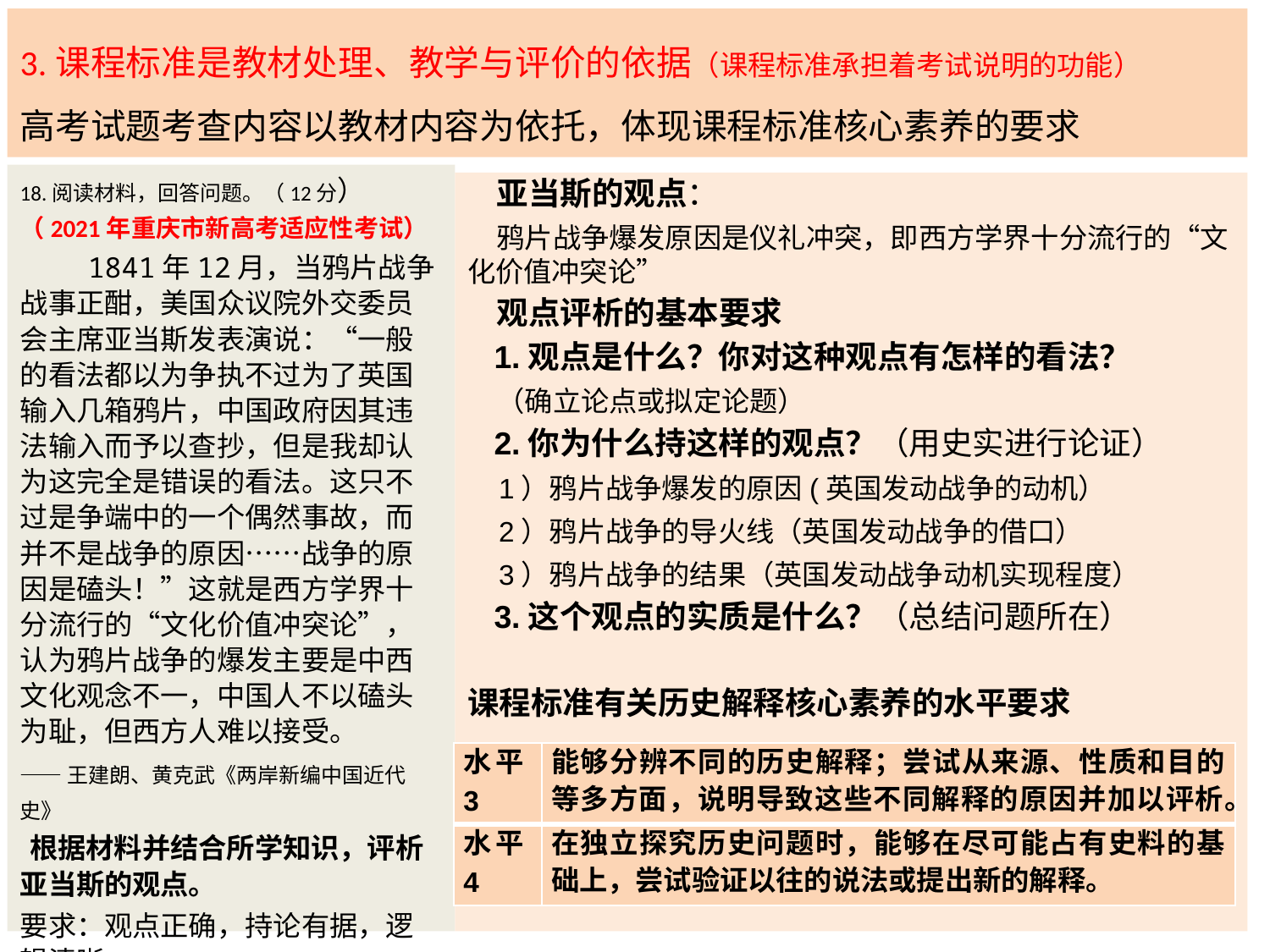

# 3.课程标准是教材处理、教学与评价的依据（课程标准承担着考试说明的功能） 高考试题考查内容以教材内容为依托，体现课程标准核心素养的要求
18.阅读材料，回答问题。（12分）（2021年重庆市新高考适应性考试）
    1841年12月，当鸦片战争战事正酣，美国众议院外交委员会主席亚当斯发表演说：“一般的看法都以为争执不过为了英国输入几箱鸦片，中国政府因其违法输入而予以查抄，但是我却认为这完全是错误的看法。这只不过是争端中的一个偶然事故，而并不是战争的原因……战争的原因是磕头！”这就是西方学界十分流行的“文化价值冲突论”，认为鸦片战争的爆发主要是中西文化观念不一，中国人不以磕头为耻，但西方人难以接受。
——王建朗、黄克武《两岸新编中国近代史》
 根据材料并结合所学知识，评析亚当斯的观点。
要求：观点正确，持论有据，逻辑清晰。
   亚当斯的观点：
   鸦片战争爆发原因是仪礼冲突，即西方学界十分流行的“文化价值冲突论”
   观点评析的基本要求
   1.观点是什么？你对这种观点有怎样的看法？
   （确立论点或拟定论题）
   2.你为什么持这样的观点？（用史实进行论证）
    1）鸦片战争爆发的原因(英国发动战争的动机）
    2）鸦片战争的导火线（英国发动战争的借口）
    3）鸦片战争的结果（英国发动战争动机实现程度）
   3.这个观点的实质是什么？（总结问题所在）

课程标准有关历史解释核心素养的水平要求

| 水平3 | 能够分辨不同的历史解释；尝试从来源、性质和目的等多方面，说明导致这些不同解释的原因并加以评析。 |
| --- | --- |
| 水平4 | 在独立探究历史问题时，能够在尽可能占有史料的基础上，尝试验证以往的说法或提出新的解释。 |